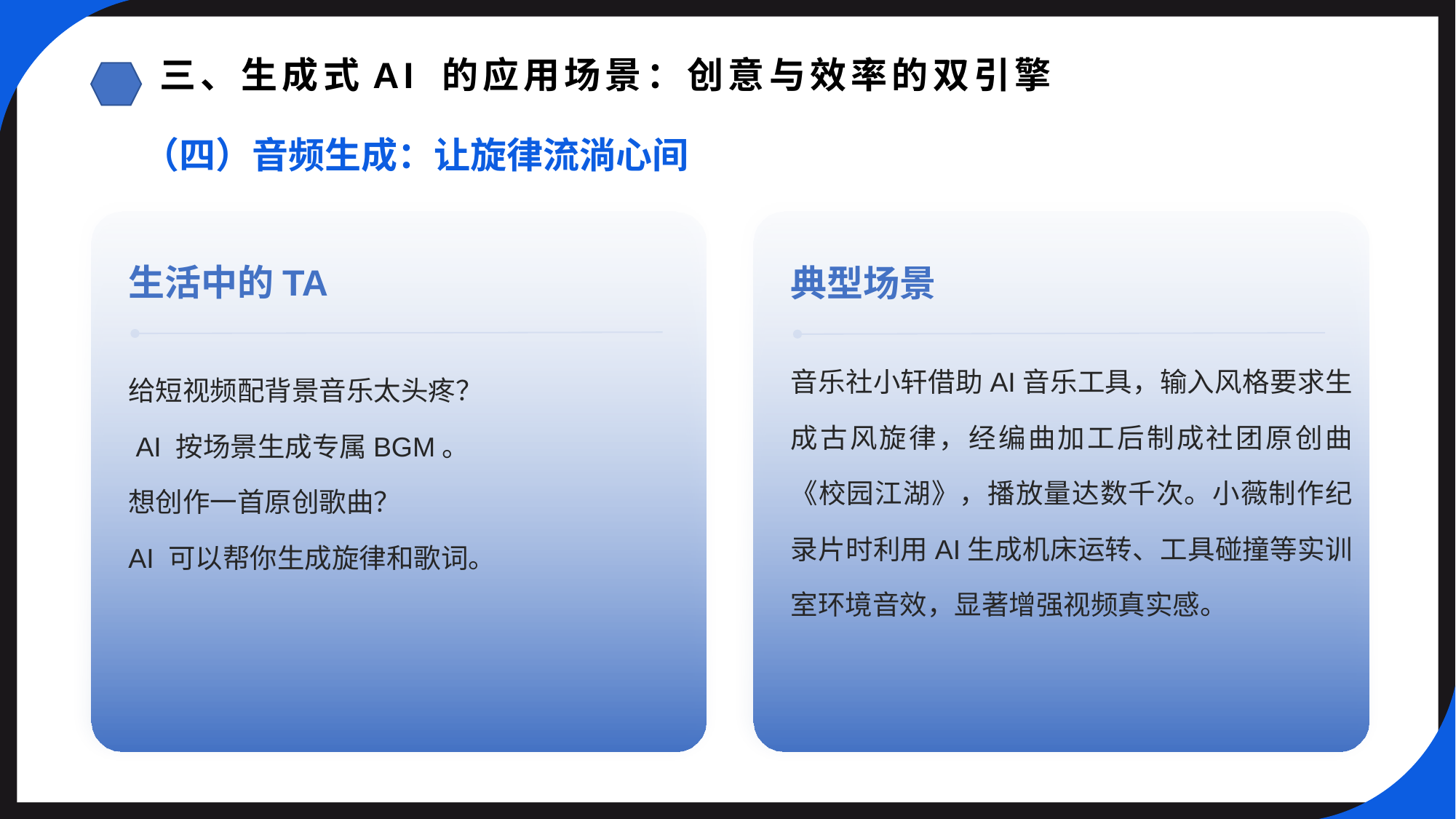

三、生成式AI 的应用场景：创意与效率的双引擎
（四）音频生成：让旋律流淌心间

生活中的TA
典型场景
音乐社小轩借助AI音乐工具，输入风格要求生成古风旋律，经编曲加工后制成社团原创曲《校园江湖》，播放量达数千次。小薇制作纪录片时利用AI生成机床运转、工具碰撞等实训室环境音效，显著增强视频真实感。
给短视频配背景音乐太头疼？
 AI 按场景生成专属BGM。
想创作一首原创歌曲？
AI 可以帮你生成旋律和歌词。